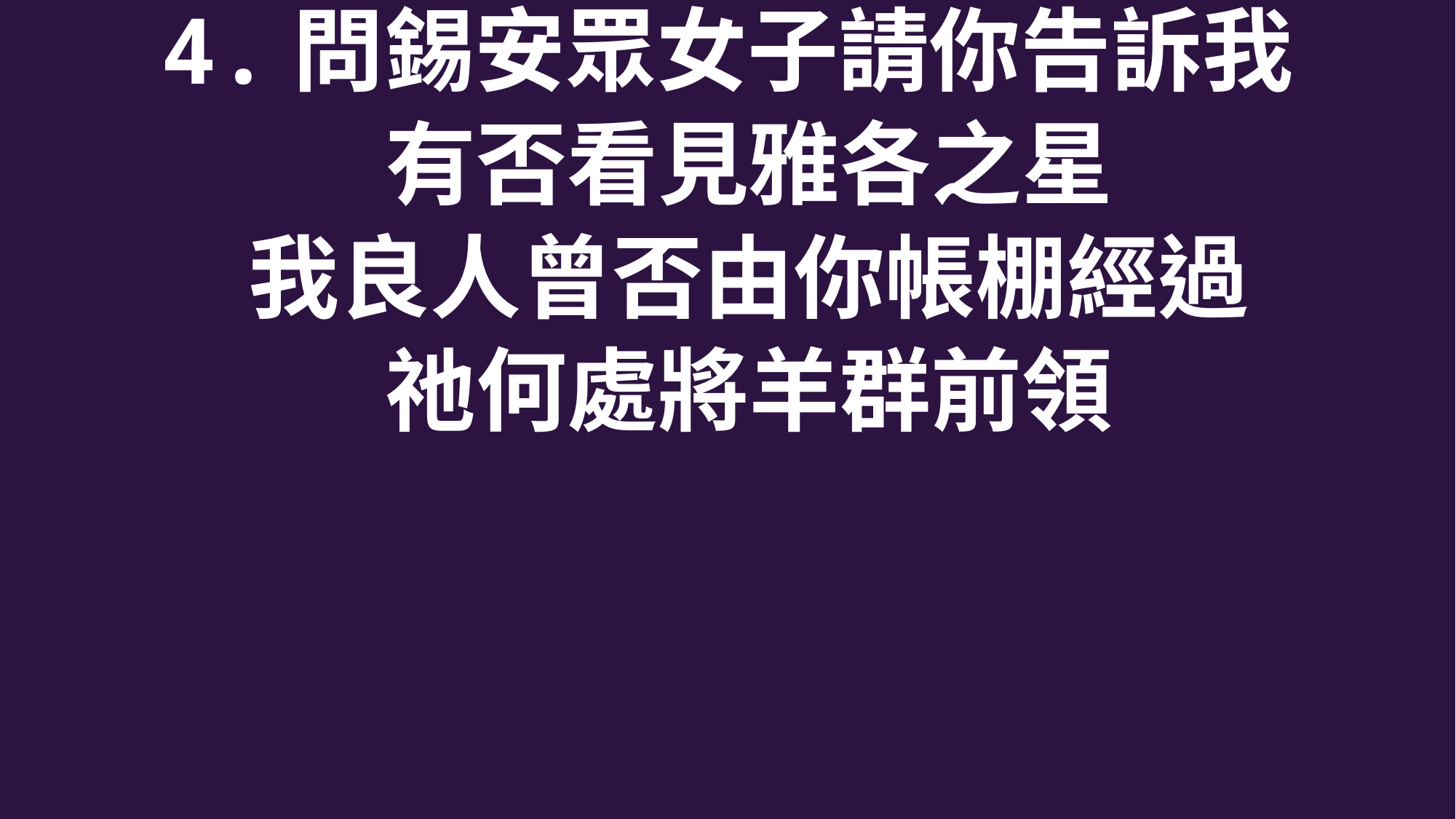

4.問錫安眾女子請你告訴我
 有否看見雅各之星
 我良人曾否由你帳棚經過
 祂何處將羊群前領